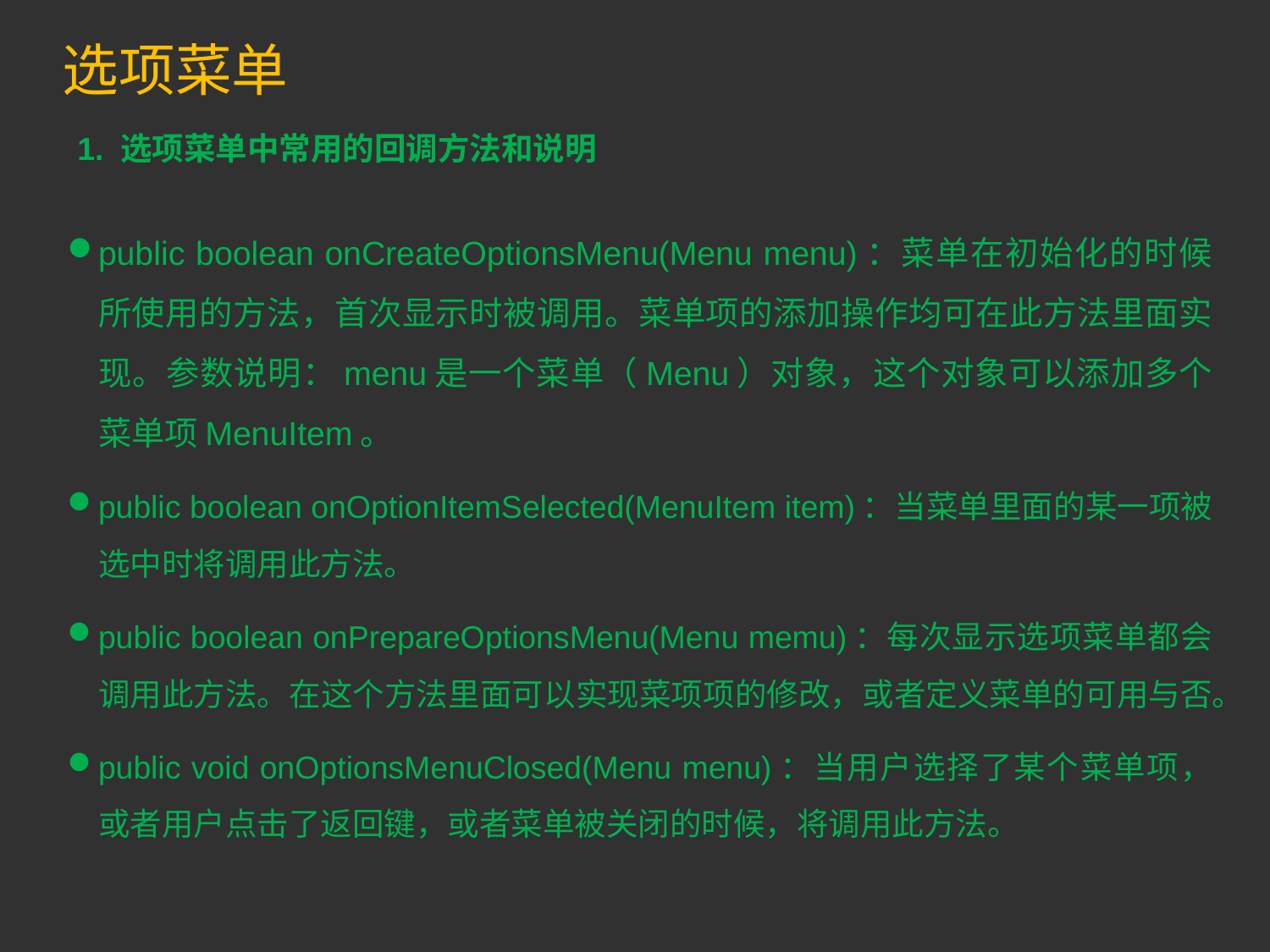

# 选项菜单
1. 选项菜单中常用的回调方法和说明
public boolean onCreateOptionsMenu(Menu menu)：菜单在初始化的时候所使用的方法，首次显示时被调用。菜单项的添加操作均可在此方法里面实现。参数说明：menu是一个菜单（Menu）对象，这个对象可以添加多个菜单项MenuItem。
public boolean onOptionItemSelected(MenuItem item)：当菜单里面的某一项被选中时将调用此方法。
public boolean onPrepareOptionsMenu(Menu memu)：每次显示选项菜单都会调用此方法。在这个方法里面可以实现菜项项的修改，或者定义菜单的可用与否。
public void onOptionsMenuClosed(Menu menu)：当用户选择了某个菜单项，或者用户点击了返回键，或者菜单被关闭的时候，将调用此方法。